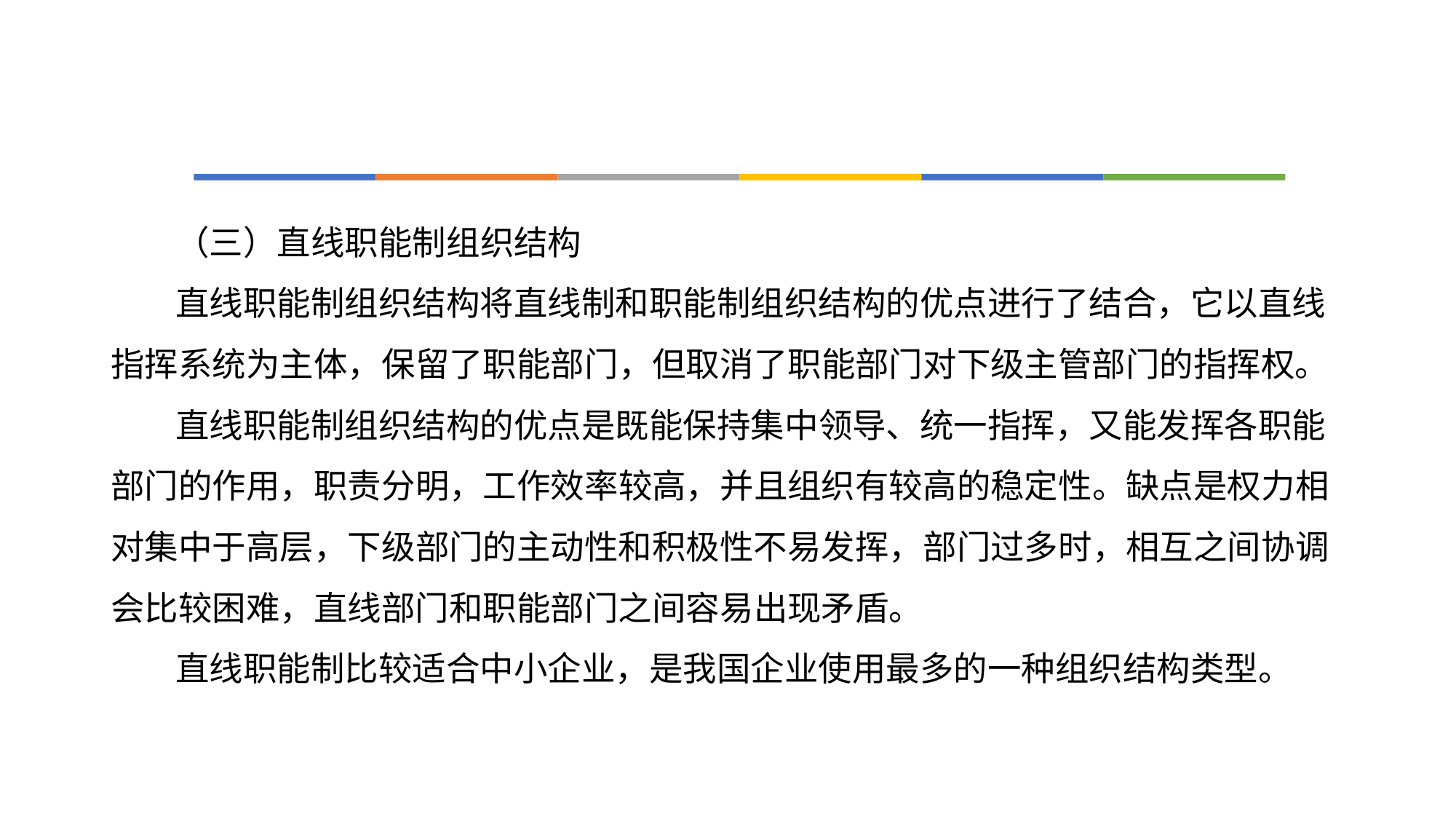

#
（三）直线职能制组织结构
直线职能制组织结构将直线制和职能制组织结构的优点进行了结合，它以直线指挥系统为主体，保留了职能部门，但取消了职能部门对下级主管部门的指挥权。
直线职能制组织结构的优点是既能保持集中领导、统一指挥，又能发挥各职能部门的作用，职责分明，工作效率较高，并且组织有较高的稳定性。缺点是权力相对集中于高层，下级部门的主动性和积极性不易发挥，部门过多时，相互之间协调会比较困难，直线部门和职能部门之间容易出现矛盾。
直线职能制比较适合中小企业，是我国企业使用最多的一种组织结构类型。